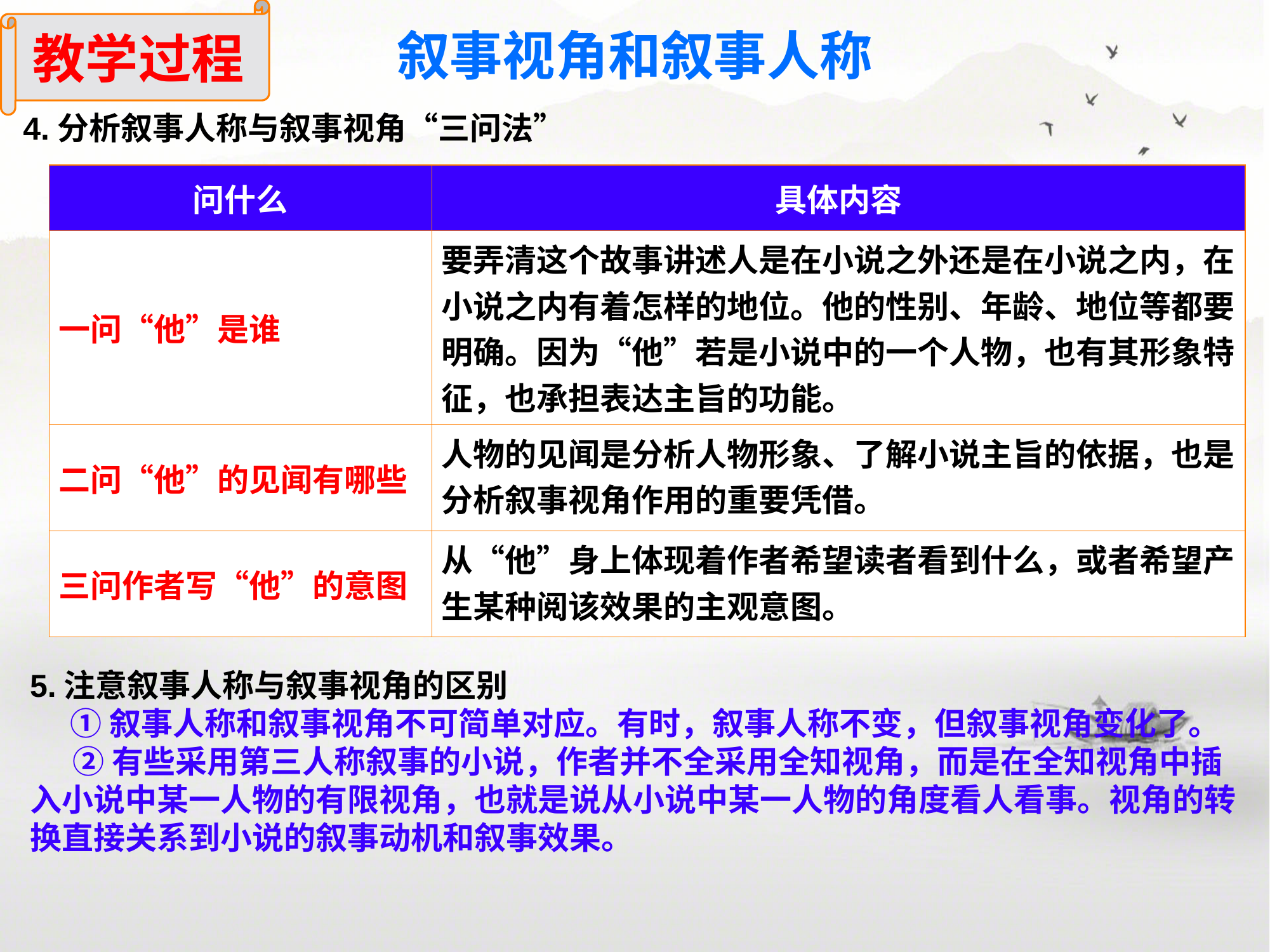

教学过程
叙事视角和叙事人称
4.分析叙事人称与叙事视角“三问法”
| 问什么 | 具体内容 |
| --- | --- |
| 一问“他”是谁 | 要弄清这个故事讲述人是在小说之外还是在小说之内，在小说之内有着怎样的地位。他的性别、年龄、地位等都要明确。因为“他”若是小说中的一个人物，也有其形象特征，也承担表达主旨的功能。 |
| 二问“他”的见闻有哪些 | 人物的见闻是分析人物形象、了解小说主旨的依据，也是分析叙事视角作用的重要凭借。 |
| 三问作者写“他”的意图 | 从“他”身上体现着作者希望读者看到什么，或者希望产生某种阅该效果的主观意图。 |
5.注意叙事人称与叙事视角的区别
      ①叙事人称和叙事视角不可简单对应。有时，叙事人称不变，但叙事视角变化了。
      ②有些采用第三人称叙事的小说，作者并不全采用全知视角，而是在全知视角中插入小说中某一人物的有限视角，也就是说从小说中某一人物的角度看人看事。视角的转换直接关系到小说的叙事动机和叙事效果。